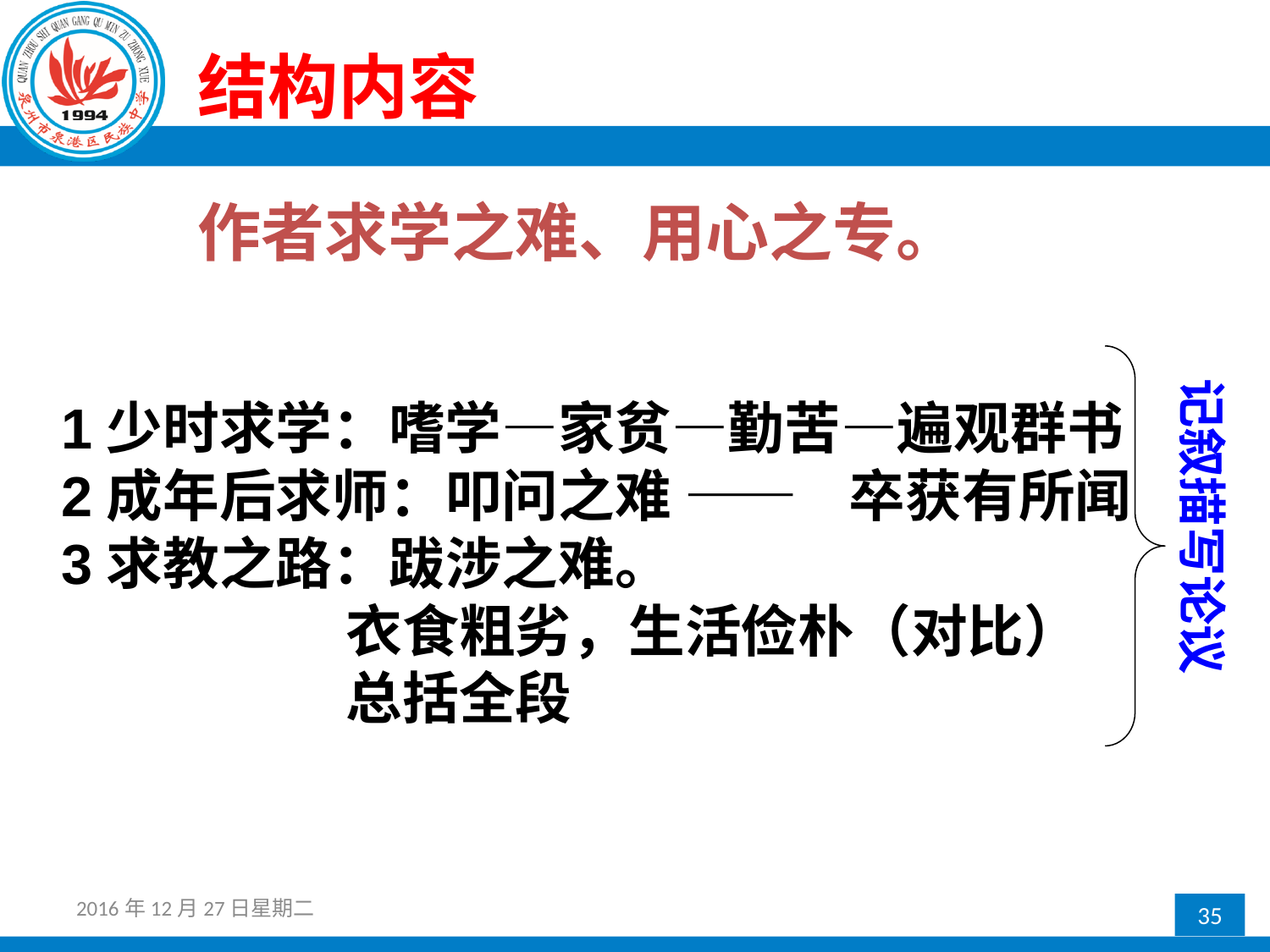

结构内容
作者求学之难、用心之专。

记叙描写论议
1少时求学：嗜学—家贫—勤苦—遍观群书
2成年后求师：叩问之难 ——    卒获有所闻
3求教之路：跋涉之难。
                     衣食粗劣，生活俭朴（对比）
                     总括全段

2016年12月27日星期二